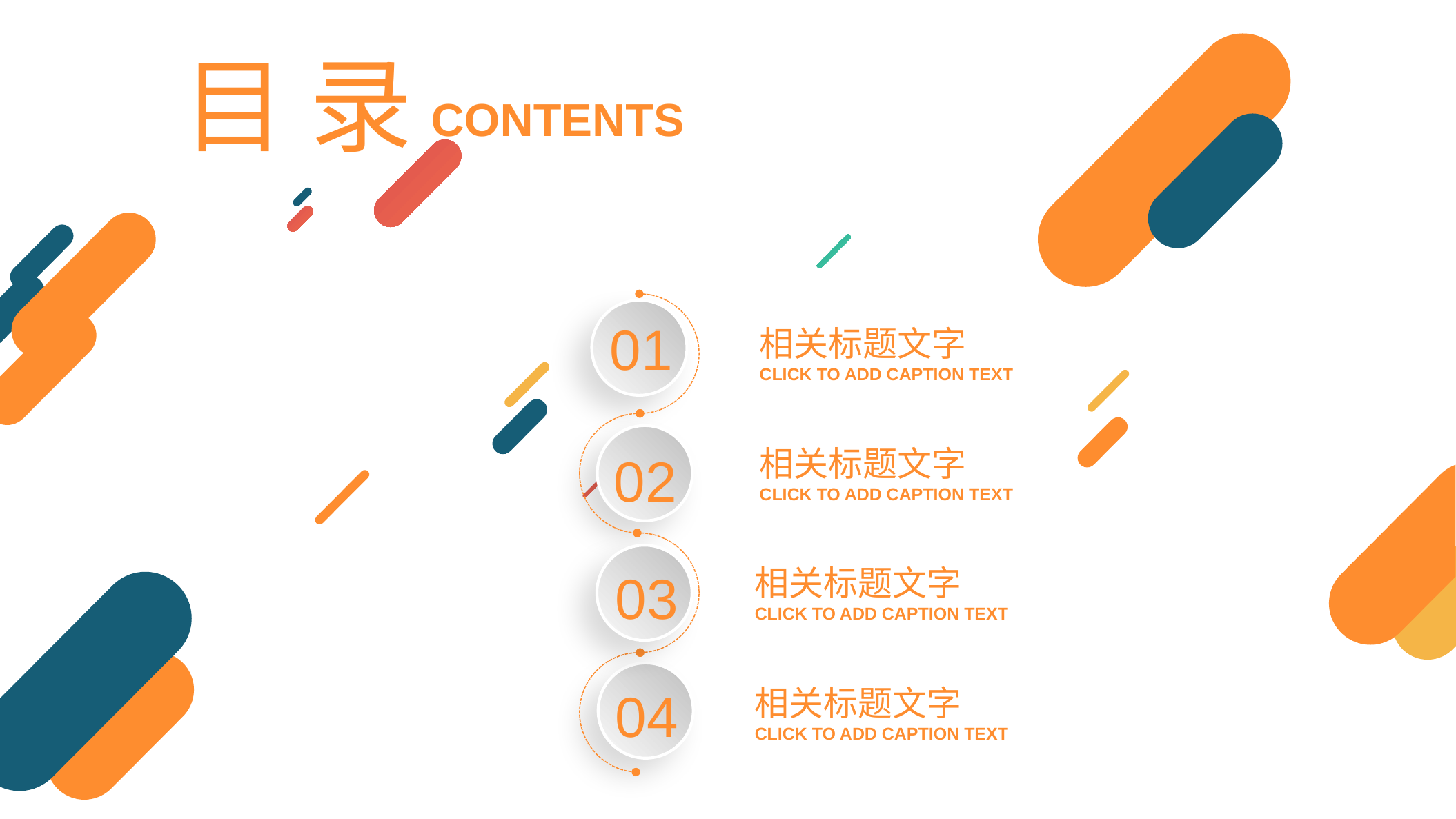

目 录
CONTENTS

01
相关标题文字
CLICK TO ADD CAPTION TEXT

02

相关标题文字
CLICK TO ADD CAPTION TEXT

03
相关标题文字
CLICK TO ADD CAPTION TEXT

04
相关标题文字
CLICK TO ADD CAPTION TEXT